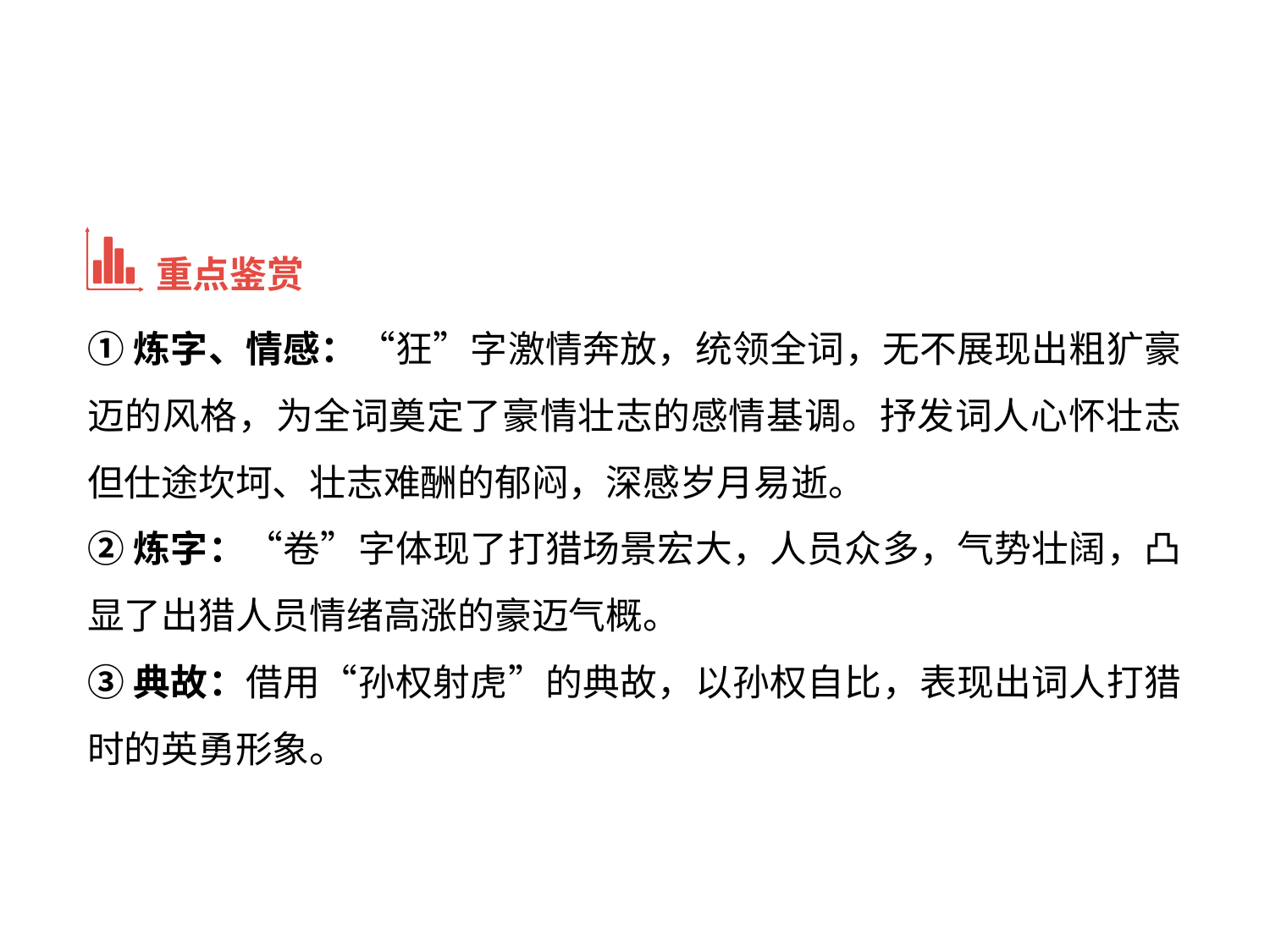

重点鉴赏

①炼字、情感：“狂”字激情奔放，统领全词，无不展现出粗犷豪迈的风格，为全词奠定了豪情壮志的感情基调。抒发词人心怀壮志但仕途坎坷、壮志难酬的郁闷，深感岁月易逝。
②炼字：“卷”字体现了打猎场景宏大，人员众多，气势壮阔，凸显了出猎人员情绪高涨的豪迈气概。
③典故：借用“孙权射虎”的典故，以孙权自比，表现出词人打猎时的英勇形象。